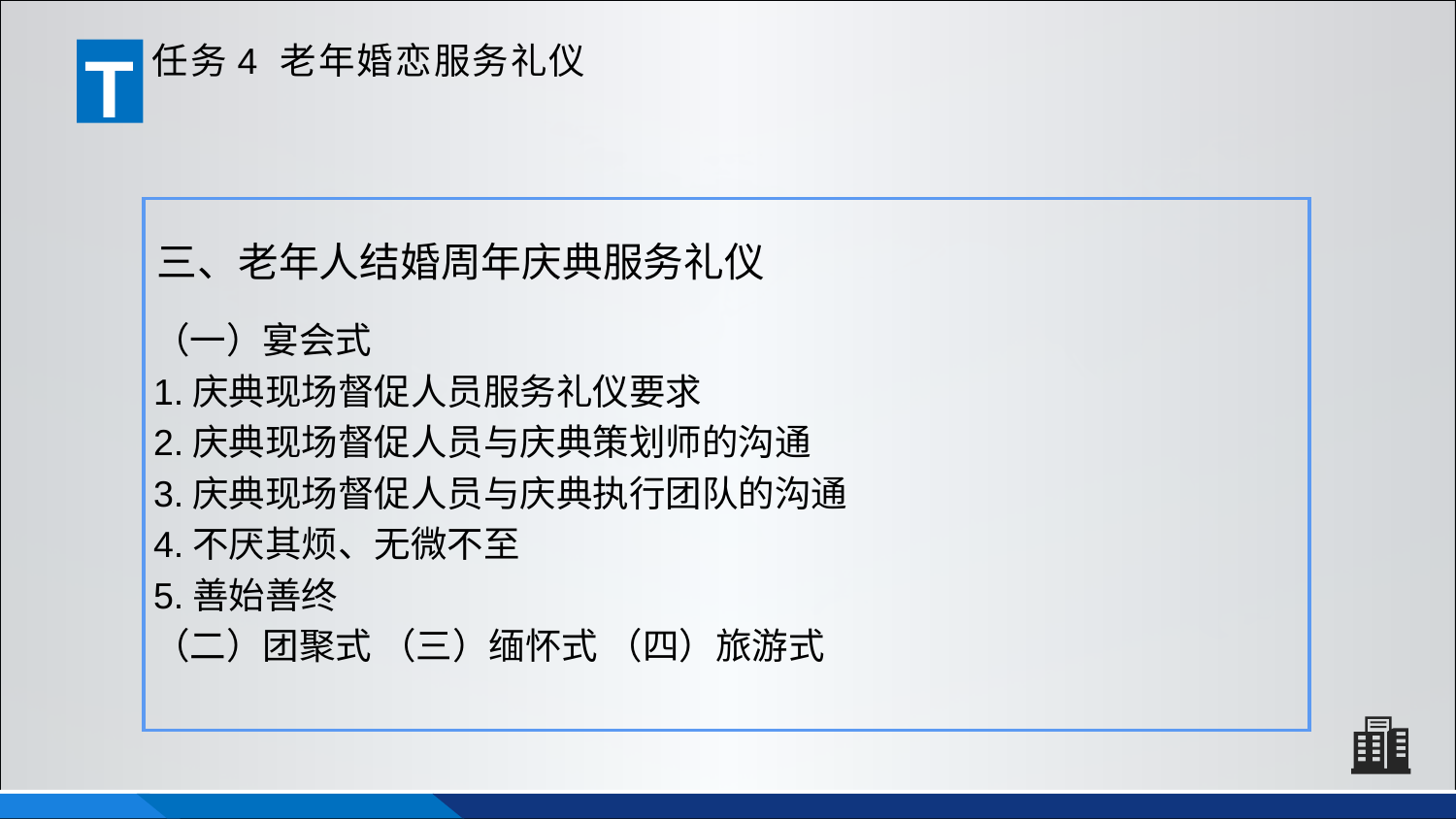

T
任务4 老年婚恋服务礼仪

三、老年人结婚周年庆典服务礼仪
（一）宴会式
1.庆典现场督促人员服务礼仪要求
2.庆典现场督促人员与庆典策划师的沟通
3.庆典现场督促人员与庆典执行团队的沟通
4.不厌其烦、无微不至
5.善始善终
（二）团聚式 （三）缅怀式 （四）旅游式